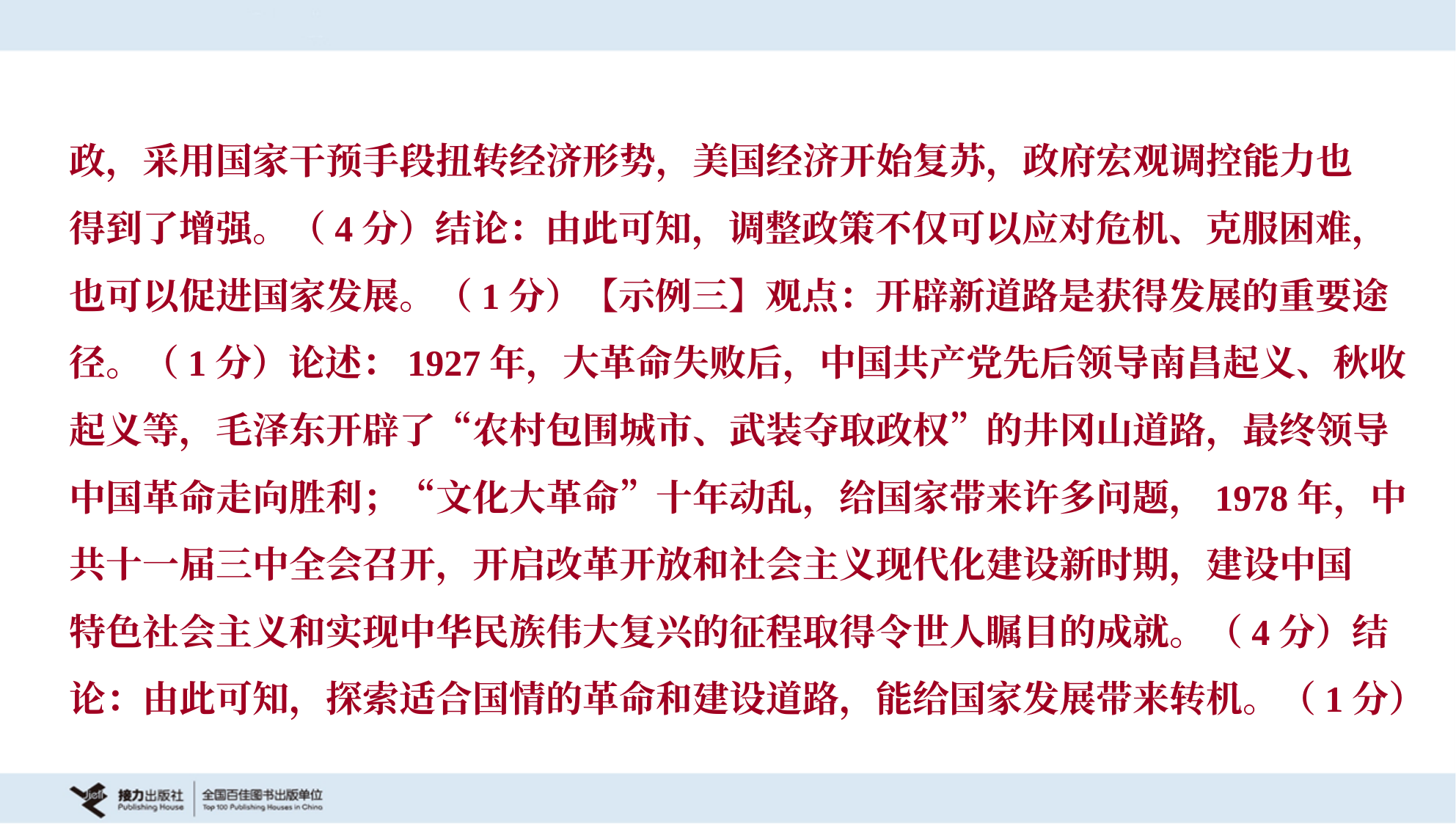

政，采用国家干预手段扭转经济形势，美国经济开始复苏，政府宏观调控能力也
得到了增强。（4分）结论：由此可知，调整政策不仅可以应对危机、克服困难，
也可以促进国家发展。（1分）【示例三】观点：开辟新道路是获得发展的重要途
径。（1分）论述：1927年，大革命失败后，中国共产党先后领导南昌起义、秋收
起义等，毛泽东开辟了“农村包围城市、武装夺取政权”的井冈山道路，最终领导
中国革命走向胜利；“文化大革命”十年动乱，给国家带来许多问题，1978年，中
共十一届三中全会召开，开启改革开放和社会主义现代化建设新时期，建设中国
特色社会主义和实现中华民族伟大复兴的征程取得令世人瞩目的成就。（4分）结
论：由此可知，探索适合国情的革命和建设道路，能给国家发展带来转机。（1分）